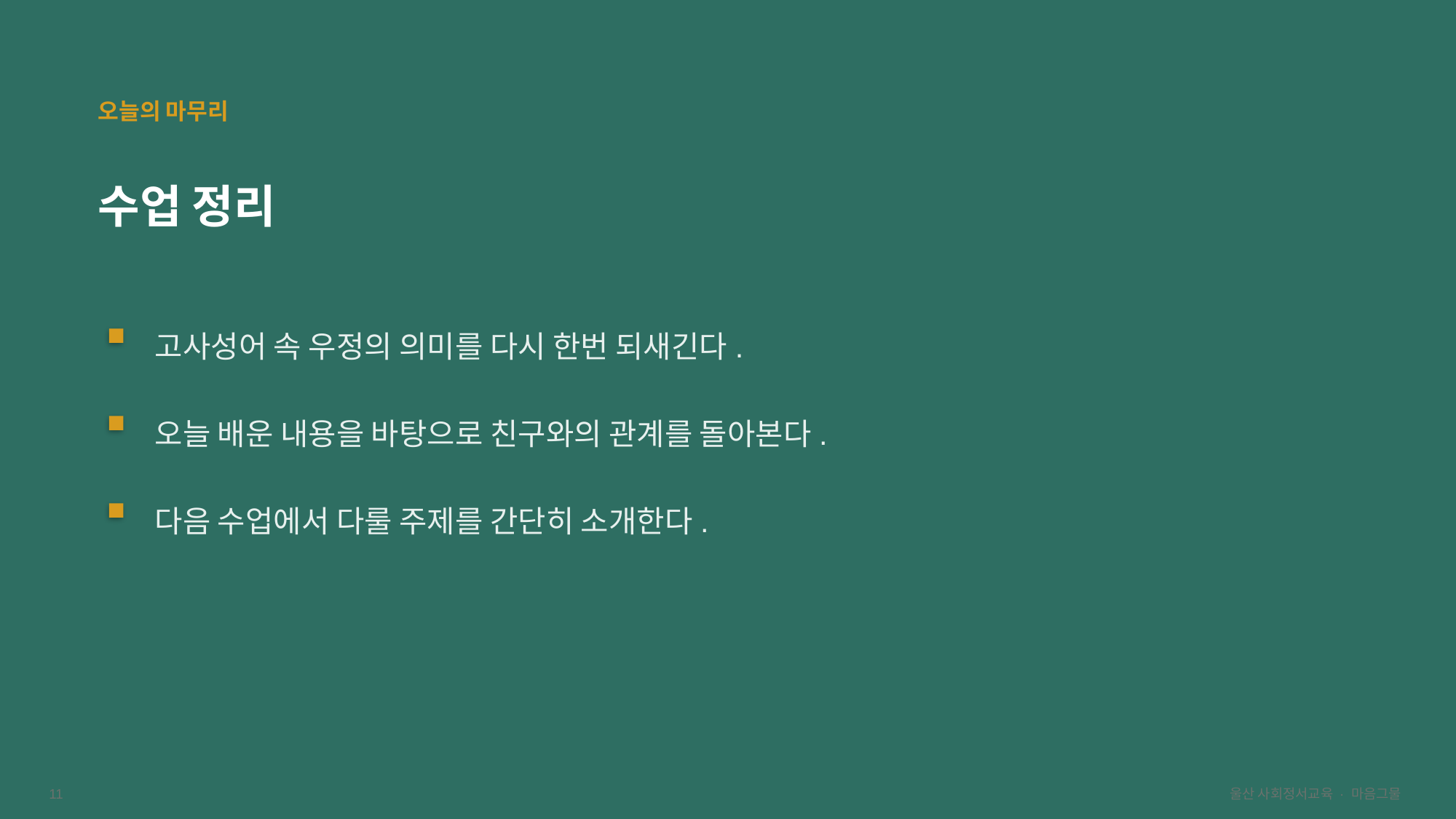

오늘의 마무리
수업 정리
고사성어 속 우정의 의미를 다시 한번 되새긴다.

오늘 배운 내용을 바탕으로 친구와의 관계를 돌아본다.

다음 수업에서 다룰 주제를 간단히 소개한다.

11
울산 사회정서교육 · 마음그물